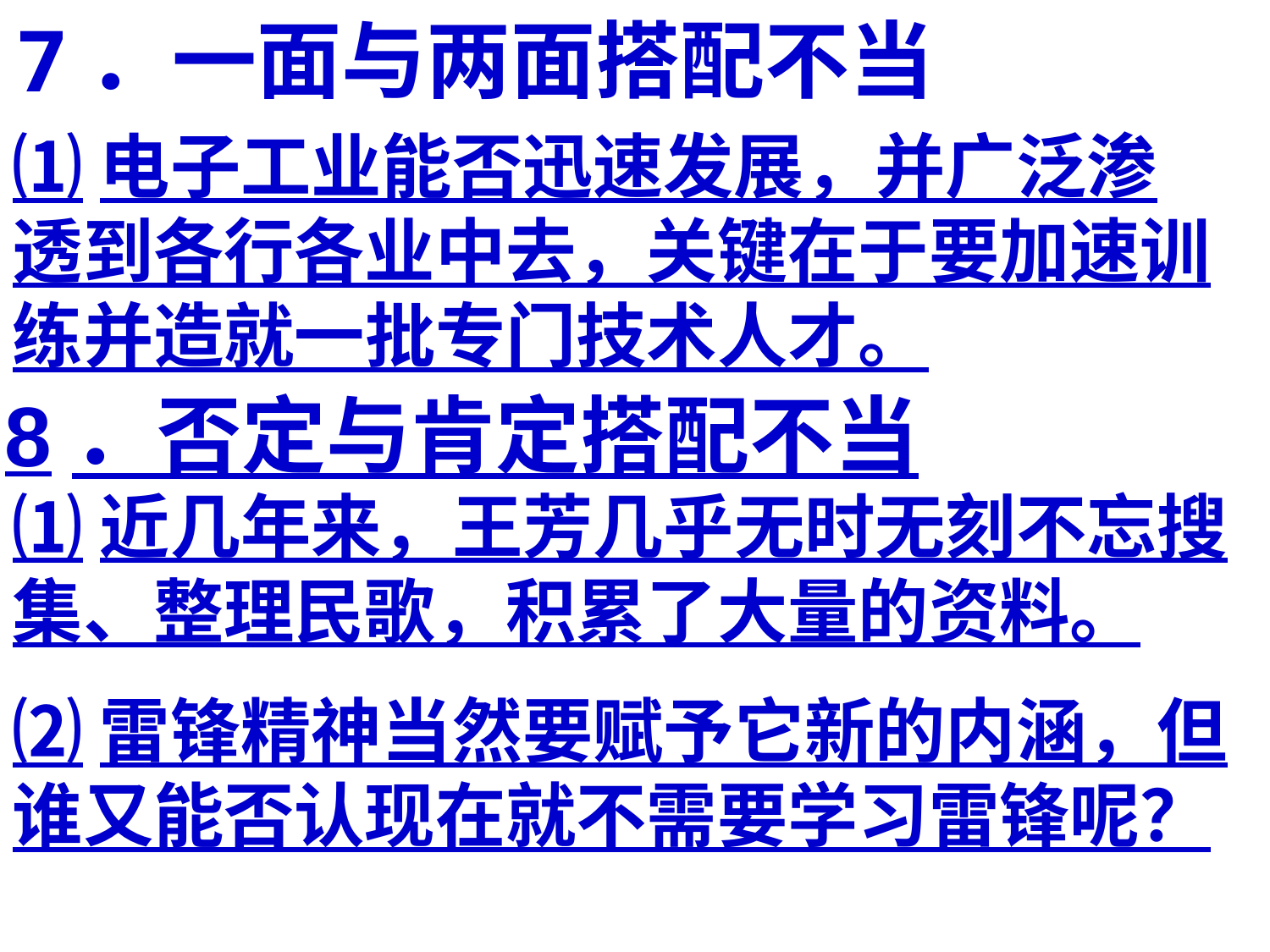

# 7．一面与两面搭配不当
⑴电子工业能否迅速发展，并广泛渗透到各行各业中去，关键在于要加速训练并造就一批专门技术人才。
8．否定与肯定搭配不当
⑴近几年来，王芳几乎无时无刻不忘搜集、整理民歌，积累了大量的资料。
⑵雷锋精神当然要赋予它新的内涵，但谁又能否认现在就不需要学习雷锋呢？